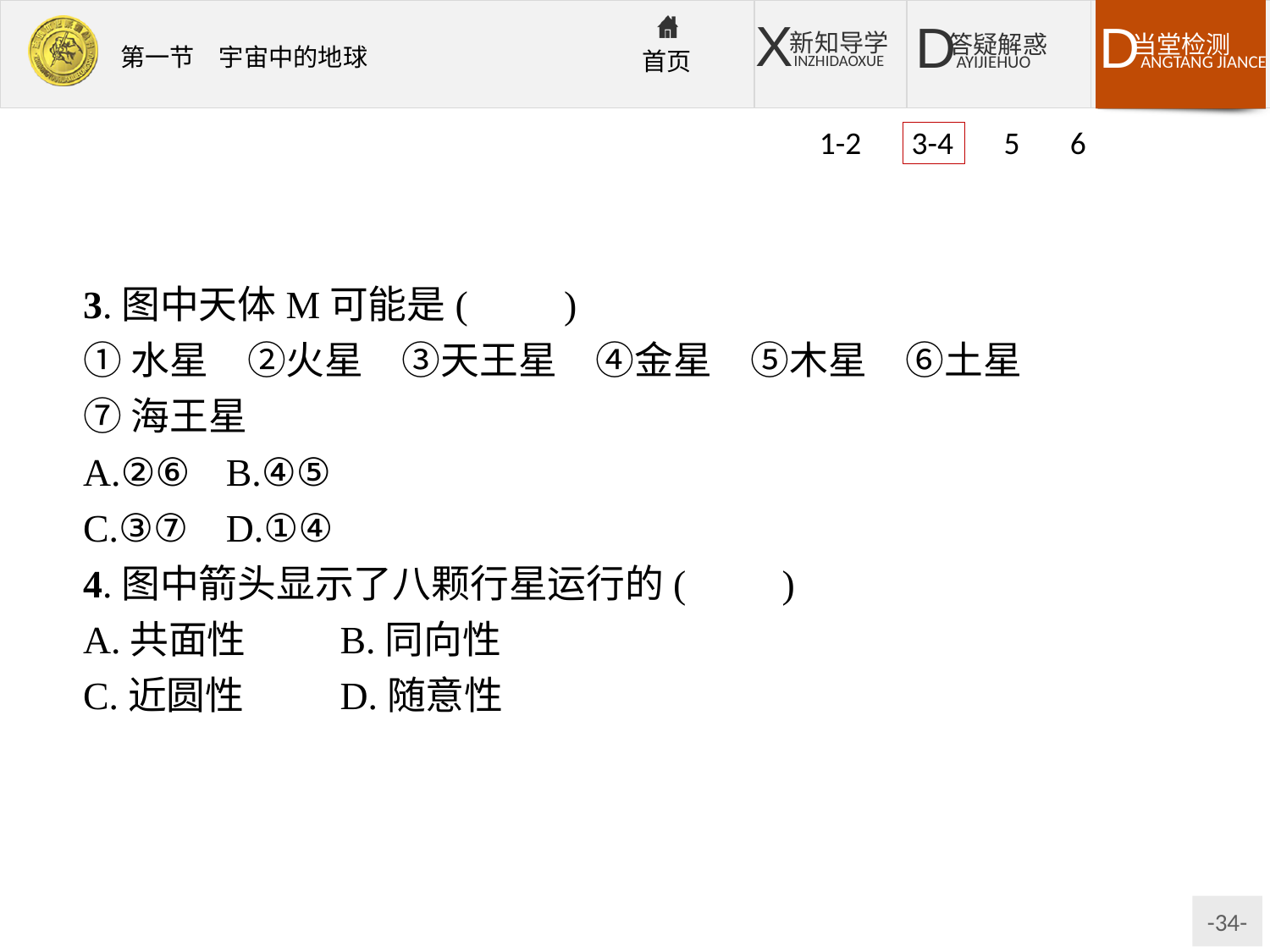

1-2       3-4       5       6

3.图中天体M可能是(　　)
①水星　②火星　③天王星　④金星　⑤木星　⑥土星
⑦海王星
A.②⑥	B.④⑤
C.③⑦	D.①④
4.图中箭头显示了八颗行星运行的(　　)
A.共面性	B.同向性
C.近圆性	D.随意性